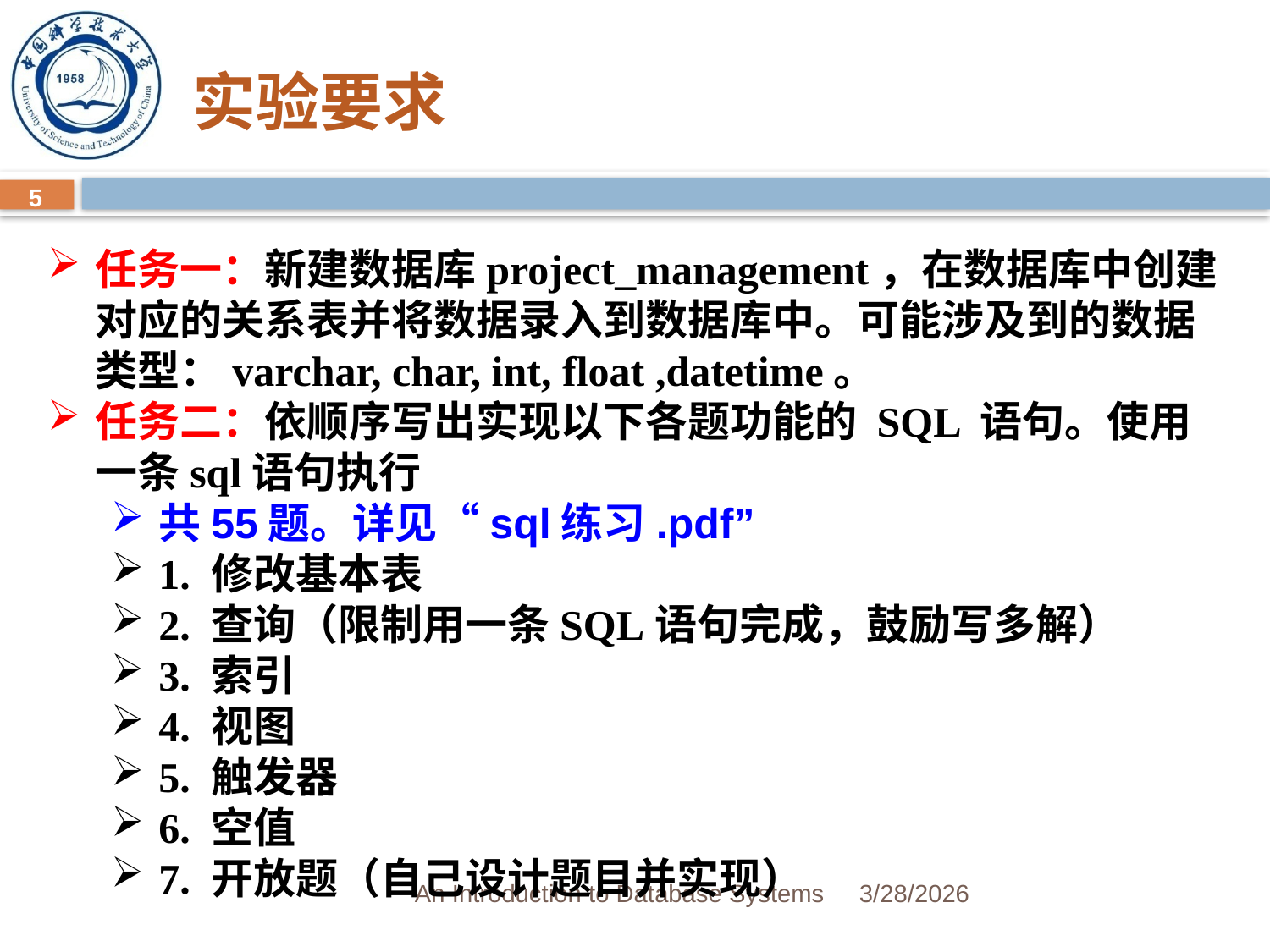

# 实验要求
5
任务一：新建数据库project_management，在数据库中创建对应的关系表并将数据录⼊到数据库中。可能涉及到的数据类型：varchar, char, int, float ,datetime。
任务二：依顺序写出实现以下各题功能的 SQL 语句。使用一条sql语句执行
共55题。详见“sql练习.pdf”
1. 修改基本表
2. 查询（限制用一条SQL语句完成，鼓励写多解）
3. 索引
4. 视图
5. 触发器
6. 空值
7. 开放题（自己设计题目并实现）

An Introduction to Database Systems
3/28/2026